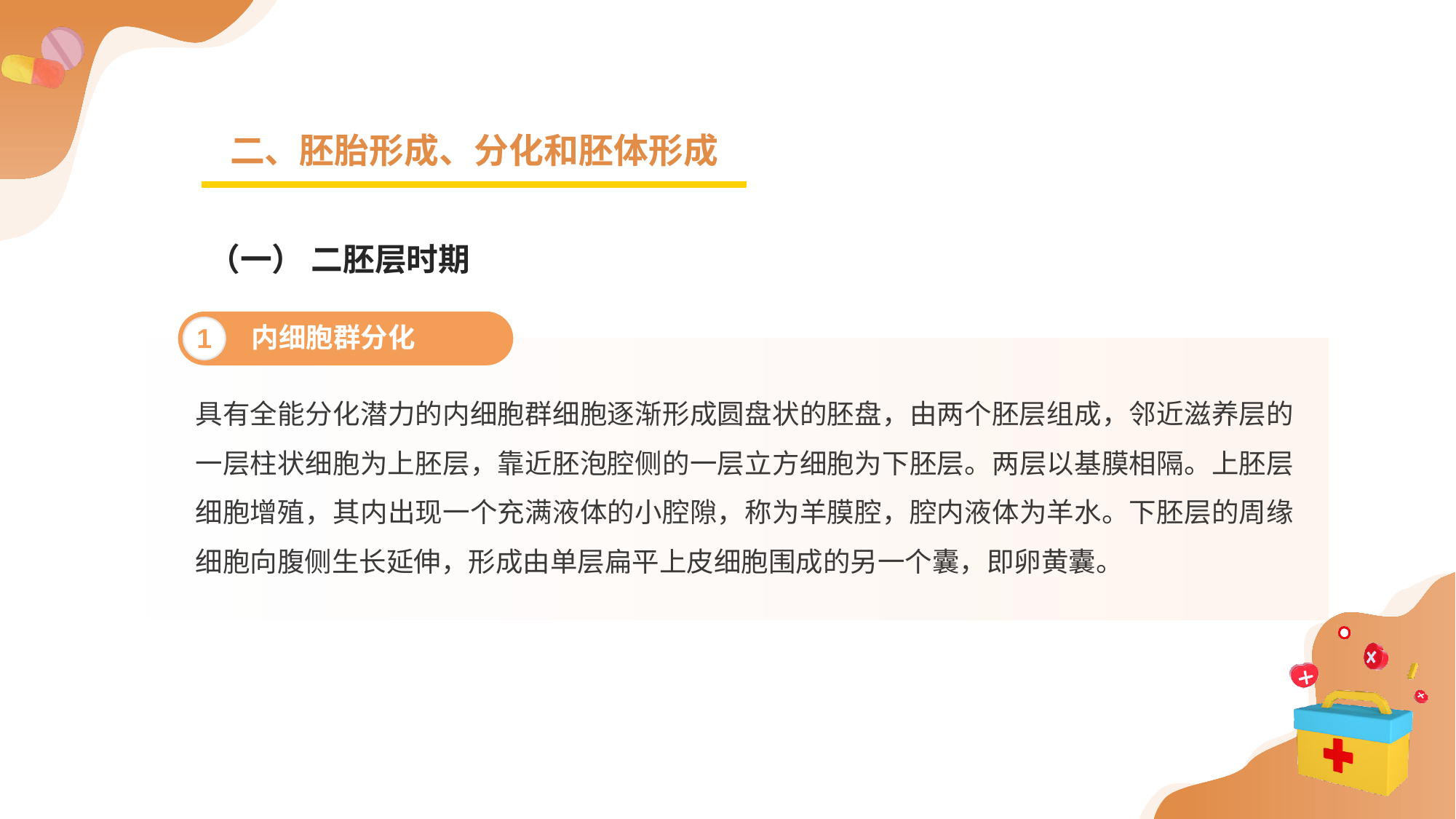

二、胚胎形成、分化和胚体形成
（一） 二胚层时期

内细胞群分化

1

具有全能分化潜力的内细胞群细胞逐渐形成圆盘状的胚盘，由两个胚层组成，邻近滋养层的一层柱状细胞为上胚层，靠近胚泡腔侧的一层立方细胞为下胚层。两层以基膜相隔。上胚层细胞增殖，其内出现一个充满液体的小腔隙，称为羊膜腔，腔内液体为羊水。下胚层的周缘细胞向腹侧生长延伸，形成由单层扁平上皮细胞围成的另一个囊，即卵黄囊。